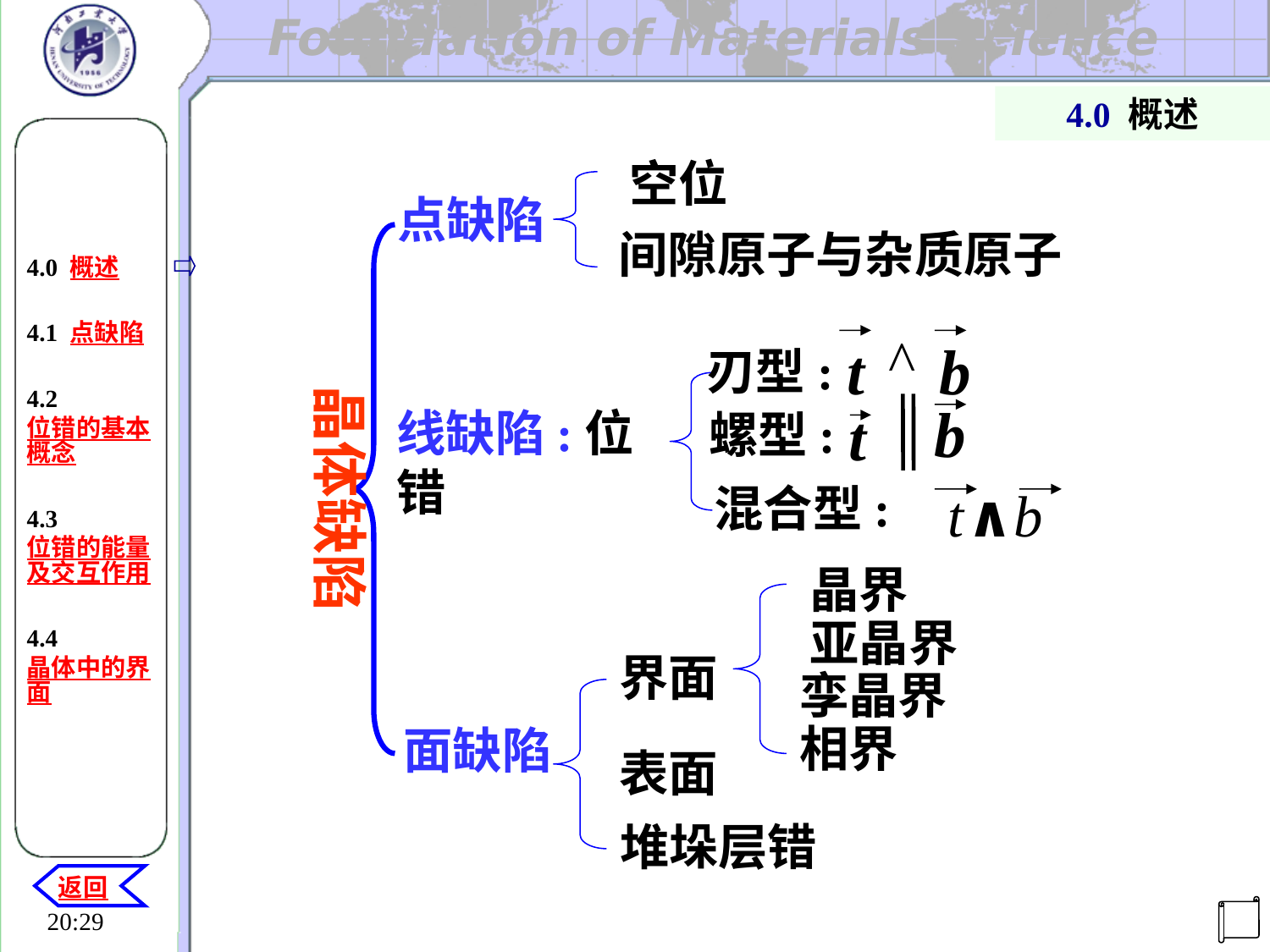

4.0 概述
空位

间隙原子与杂质原子
点缺陷

4.0 概述

4.1 点缺陷

4.2 位错的基本概念

4.3 位错的能量及交互作用

4.4晶体中的界面

^

t
b
刃型:

b
螺型:
t

混合型:
∧b

t
晶体缺陷
线缺陷:位错
晶界

亚晶界
孪晶界
相界
界面

面缺陷
表面
堆垛层错

返回
机电工程学院

20:29